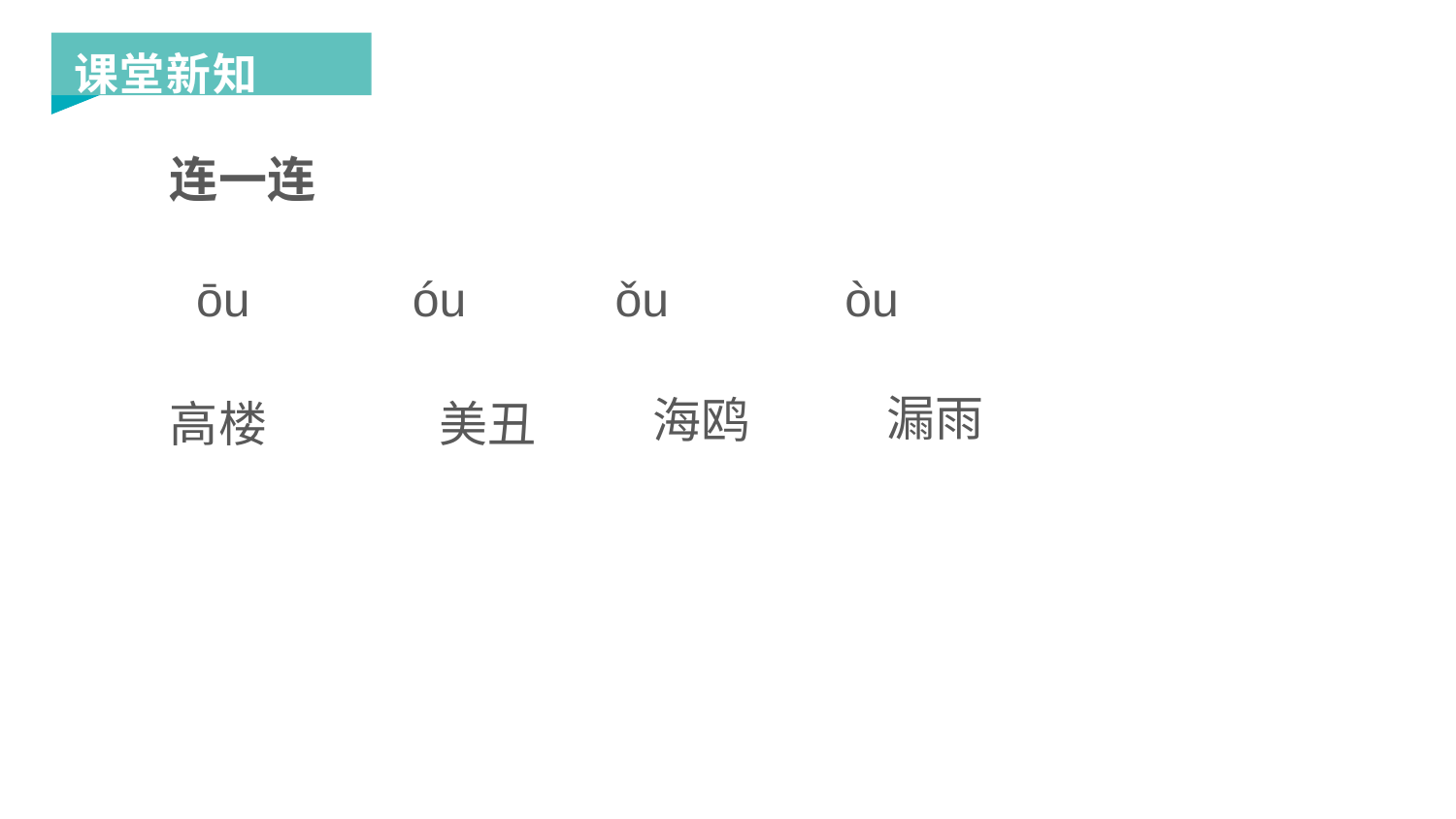

课堂新知

连一连
  ōu            óu           ǒu             òu
漏雨
海鸥
高楼
美丑